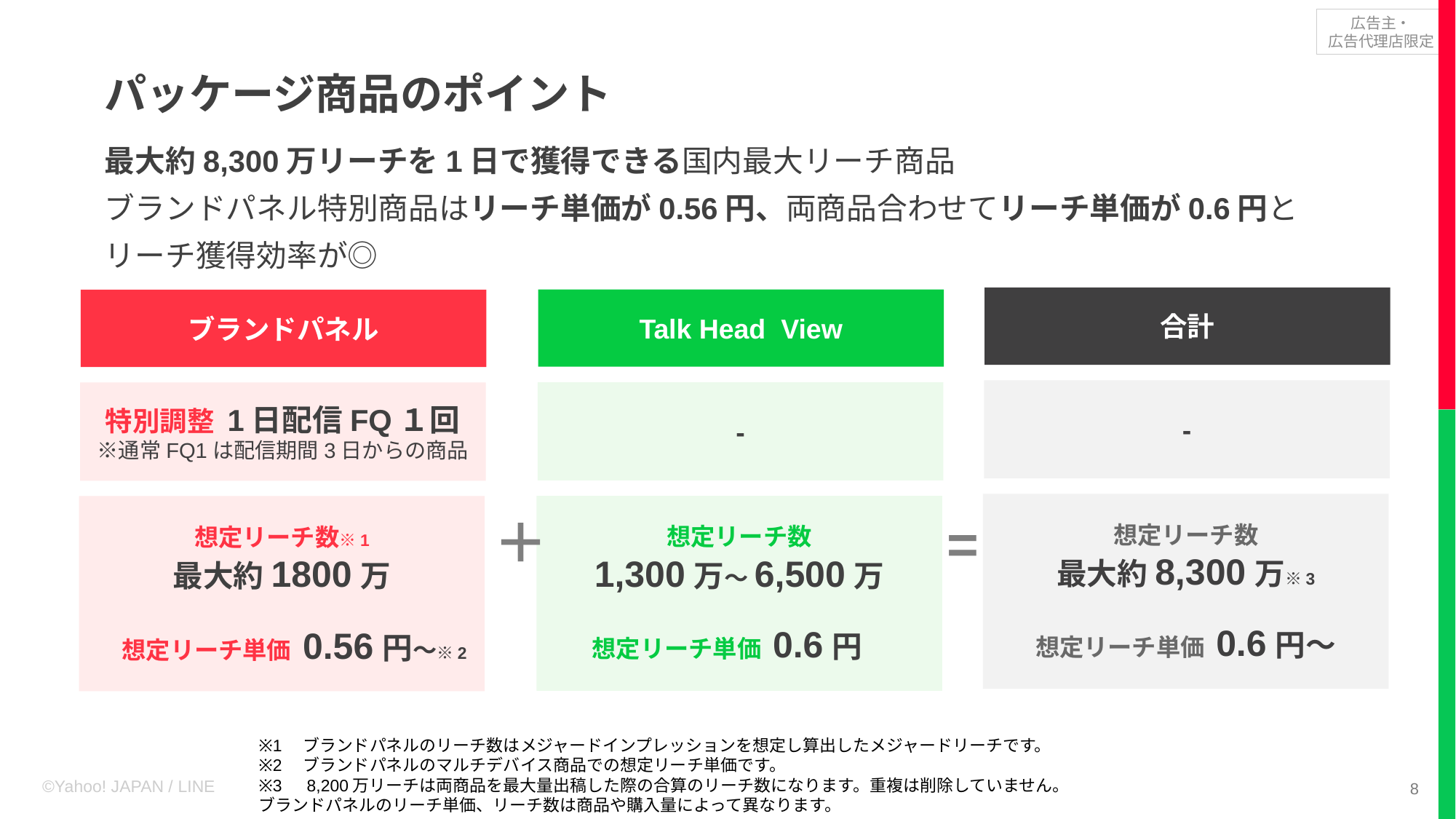

# パッケージ商品のポイント
最大約8,300万リーチを1日で獲得できる国内最大リーチ商品
ブランドパネル特別商品はリーチ単価が0.56円、両商品合わせてリーチ単価が0.6円と
リーチ獲得効率が◎
合計
Talk Head  View
ブランドパネル
-
-
特別調整 1日配信FQ１回
※通常FQ1は配信期間3日からの商品
想定リーチ数
最大約8,300万※3
想定リーチ数
1,300万〜6,500万
想定リーチ数※1
最大約1800万

＋
=
想定リーチ単価 0.56円～※2
想定リーチ単価 0.6円～
想定リーチ単価 0.6円
※1　ブランドパネルのリーチ数はメジャードインプレッションを想定し算出したメジャードリーチです。
※2　ブランドパネルのマルチデバイス商品での想定リーチ単価です。
※3　8,200万リーチは両商品を最大量出稿した際の合算のリーチ数になります。重複は削除していません。
ブランドパネルのリーチ単価、リーチ数は商品や購入量によって異なります。